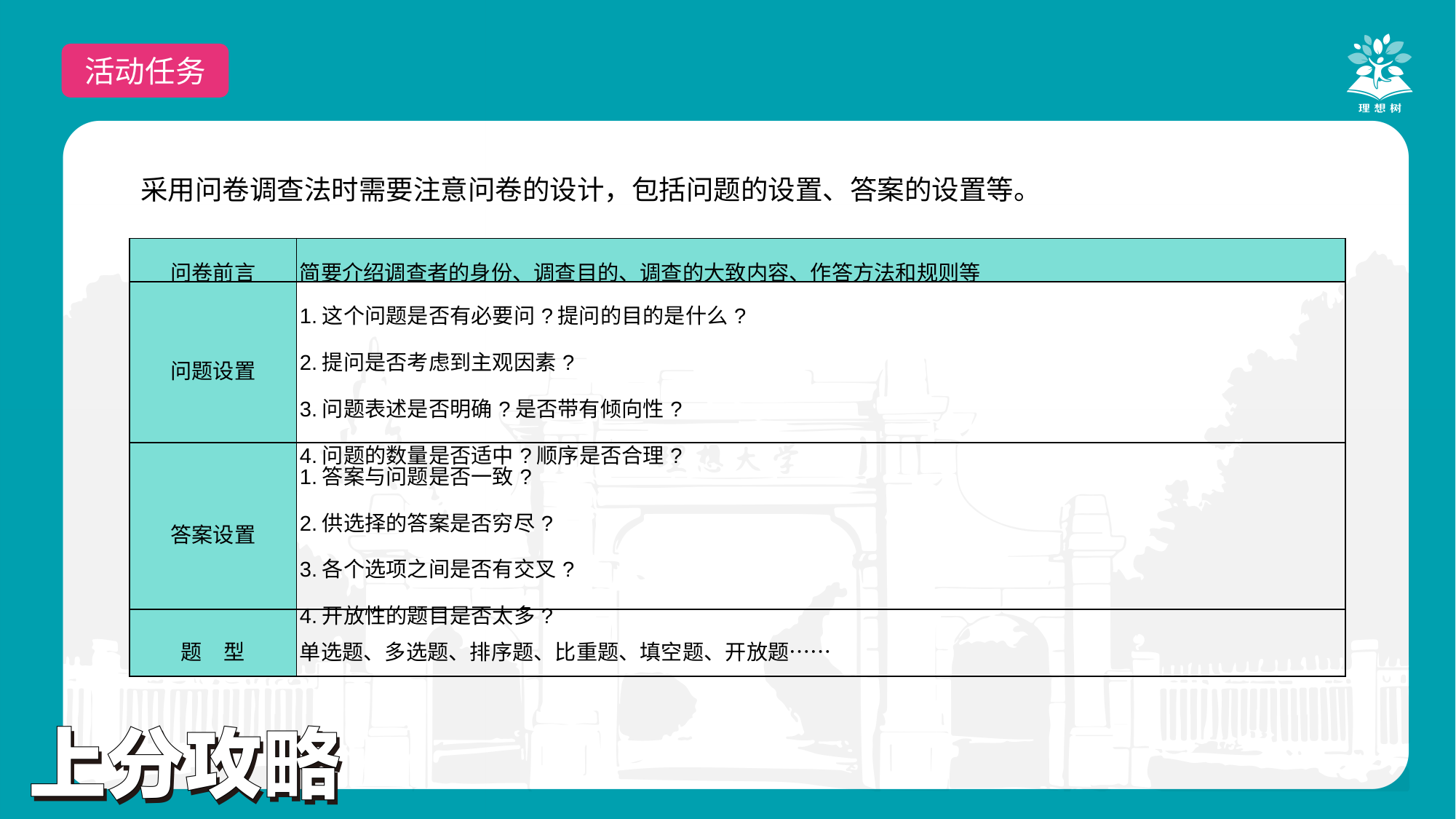

活动任务
采用问卷调查法时需要注意问卷的设计，包括问题的设置、答案的设置等。
| 问卷前言 | 简要介绍调查者的身份、调查目的、调查的大致内容、作答方法和规则等 |
| --- | --- |
| 问题设置 | 1.这个问题是否有必要问?提问的目的是什么? 2.提问是否考虑到主观因素? 3.问题表述是否明确?是否带有倾向性? 4.问题的数量是否适中?顺序是否合理? |
| 答案设置 | 1.答案与问题是否一致? 2.供选择的答案是否穷尽? 3.各个选项之间是否有交叉? 4.开放性的题目是否太多? |
| 题　型 | 单选题、多选题、排序题、比重题、填空题、开放题…… |